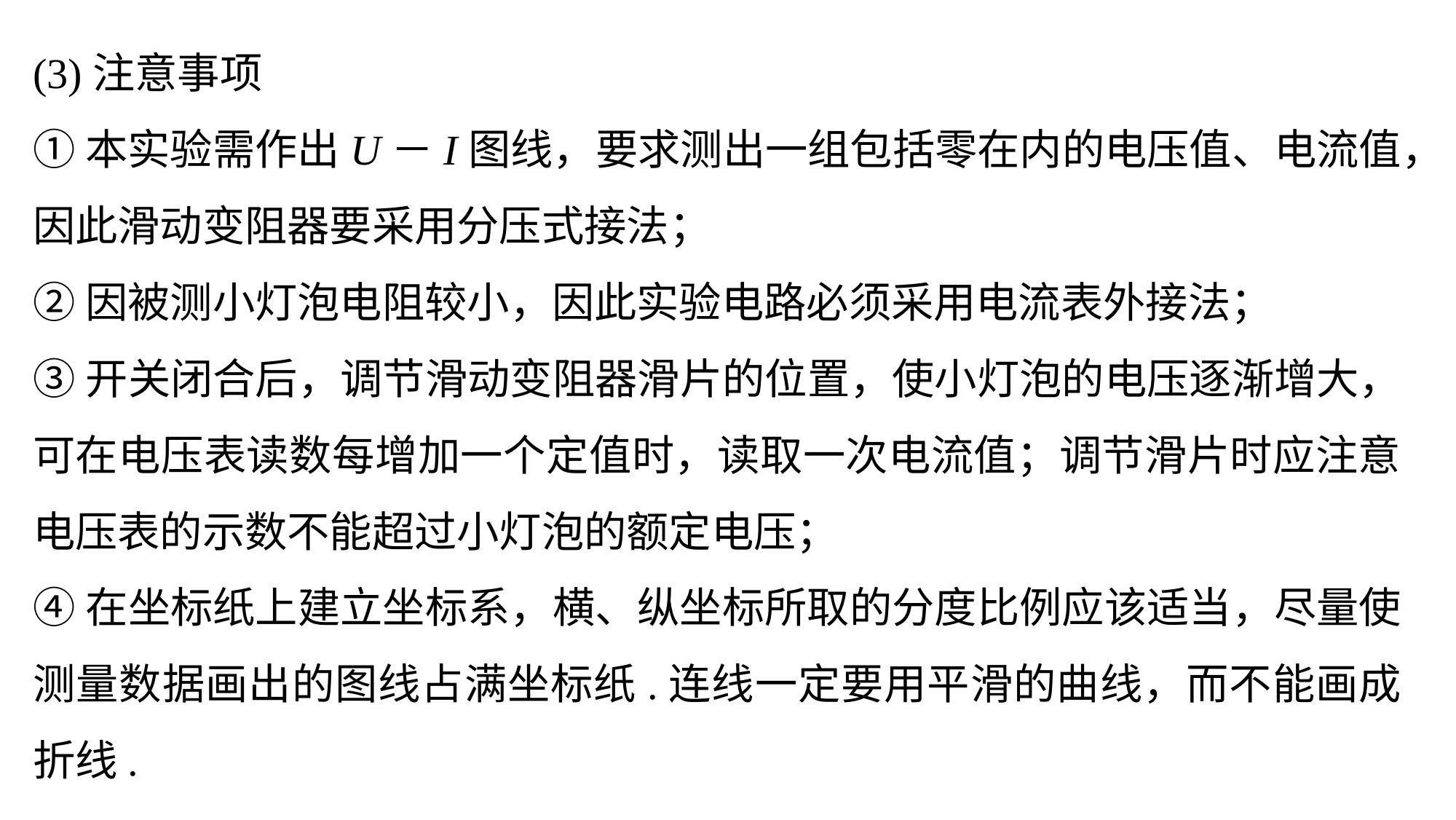

(3)注意事项
①本实验需作出U－I图线，要求测出一组包括零在内的电压值、电流值，因此滑动变阻器要采用分压式接法；
②因被测小灯泡电阻较小，因此实验电路必须采用电流表外接法；
③开关闭合后，调节滑动变阻器滑片的位置，使小灯泡的电压逐渐增大，可在电压表读数每增加一个定值时，读取一次电流值；调节滑片时应注意电压表的示数不能超过小灯泡的额定电压；
④在坐标纸上建立坐标系，横、纵坐标所取的分度比例应该适当，尽量使测量数据画出的图线占满坐标纸.连线一定要用平滑的曲线，而不能画成折线.